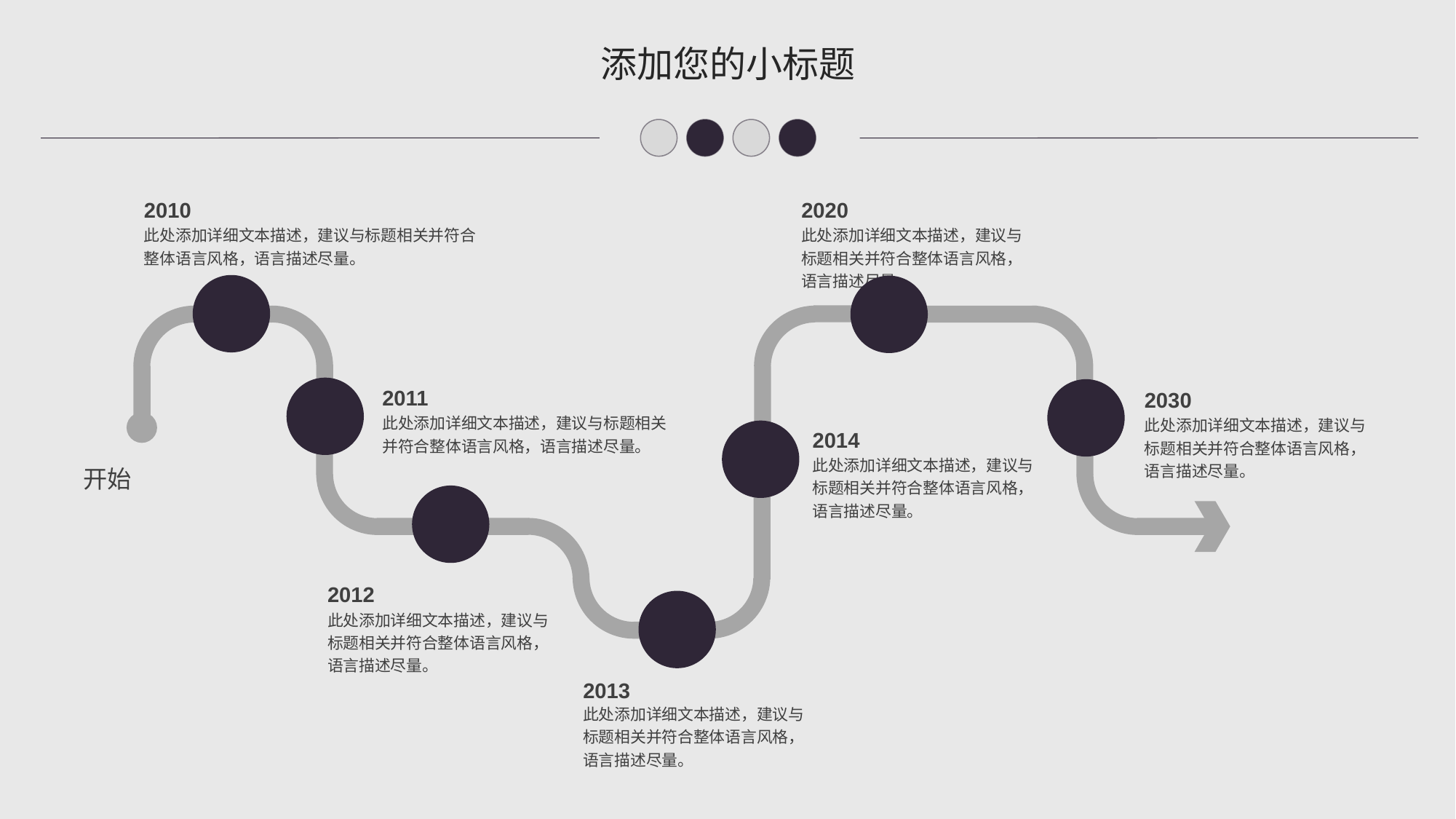

添加您的小标题
2010
2020
此处添加详细文本描述，建议与标题相关并符合整体语言风格，语言描述尽量。
此处添加详细文本描述，建议与标题相关并符合整体语言风格，语言描述尽量。

2011
2030
此处添加详细文本描述，建议与标题相关并符合整体语言风格，语言描述尽量。
此处添加详细文本描述，建议与标题相关并符合整体语言风格，语言描述尽量。

2014
此处添加详细文本描述，建议与标题相关并符合整体语言风格，语言描述尽量。
开始

2012

此处添加详细文本描述，建议与标题相关并符合整体语言风格，语言描述尽量。
2013
此处添加详细文本描述，建议与标题相关并符合整体语言风格，语言描述尽量。